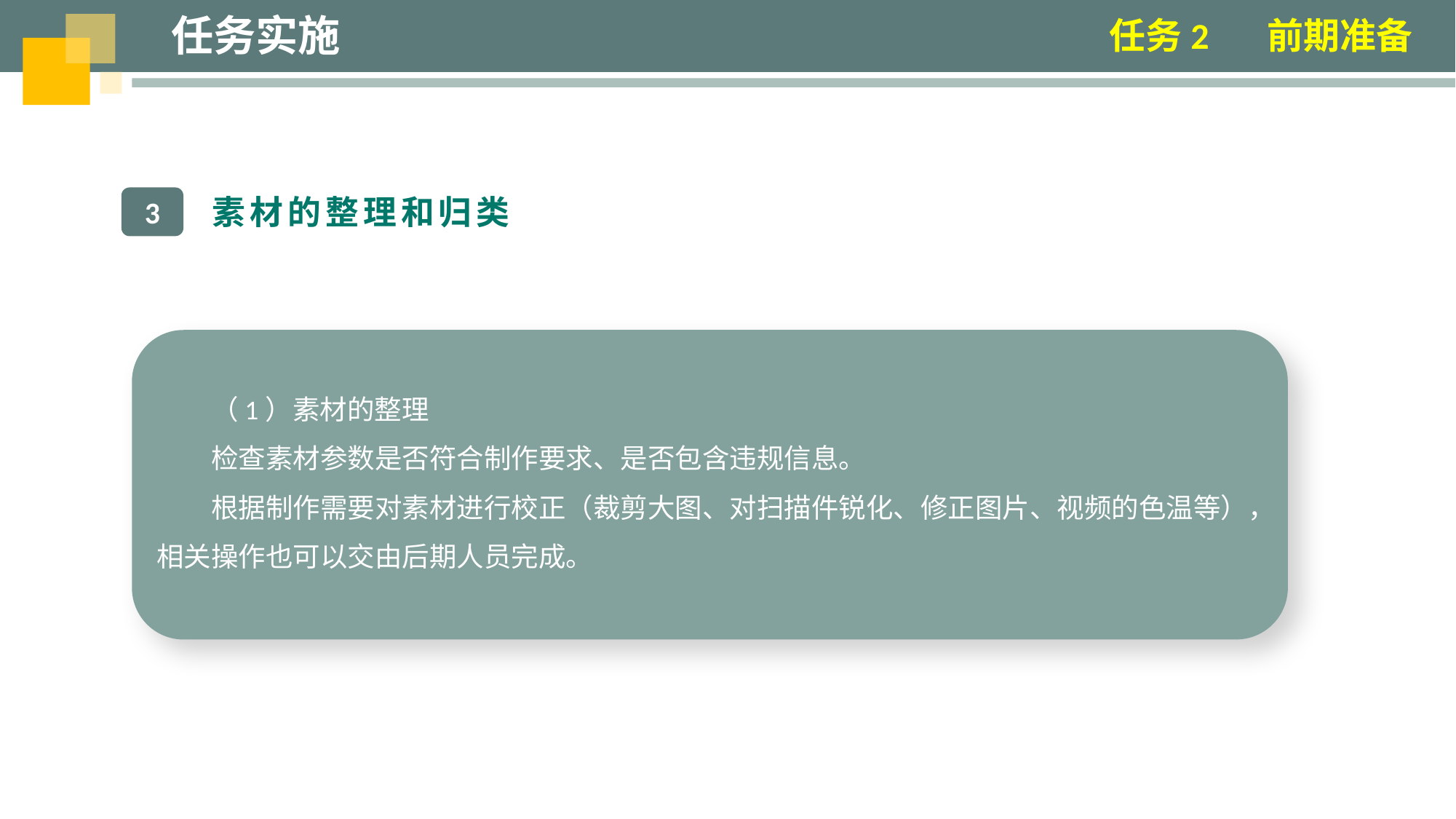

任务实施

任务2      前期准备
素材的整理和归类
3

（1）素材的整理
检查素材参数是否符合制作要求、是否包含违规信息。
根据制作需要对素材进行校正（裁剪大图、对扫描件锐化、修正图片、视频的色温等），相关操作也可以交由后期人员完成。